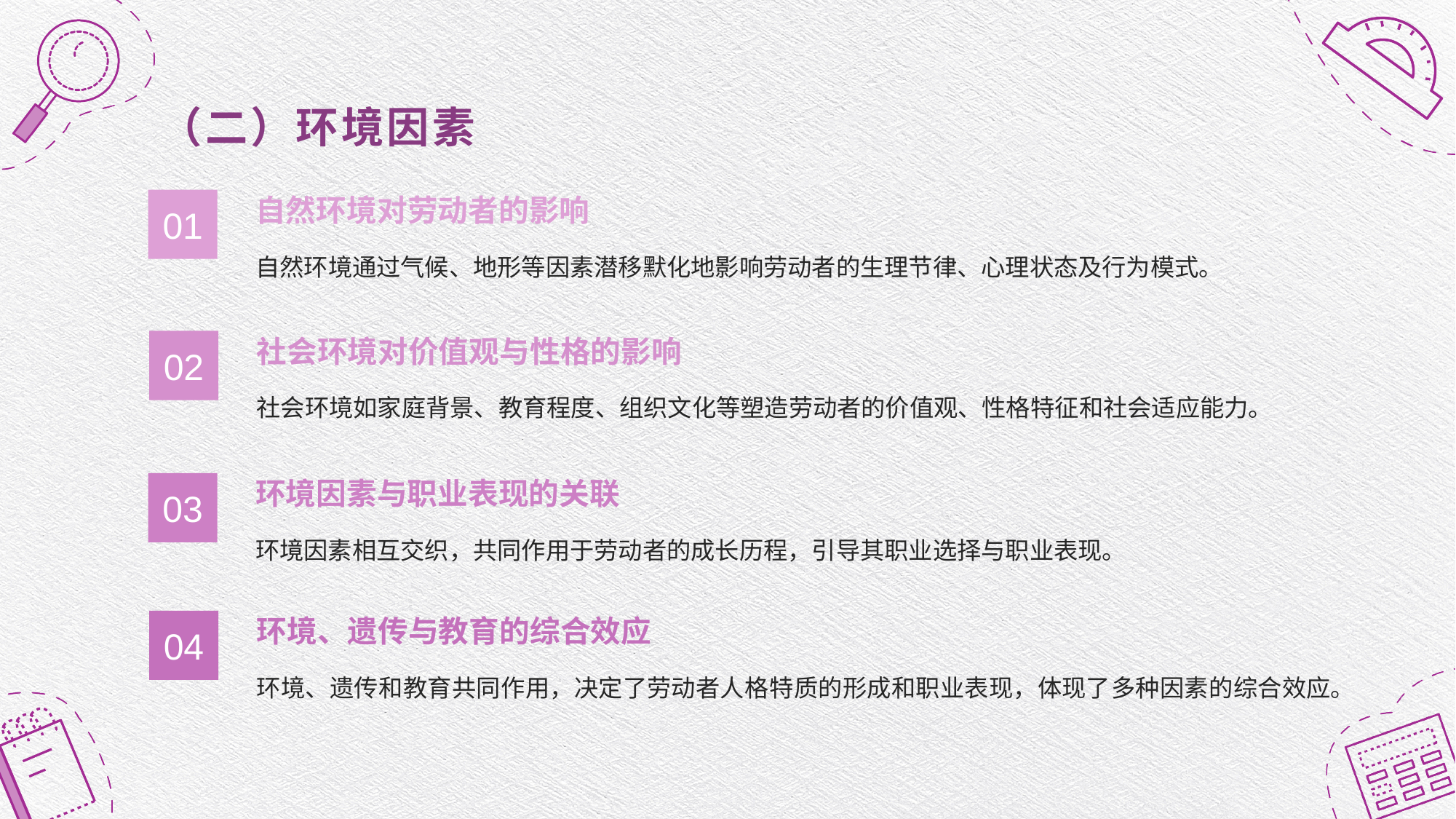

（二）环境因素
自然环境对劳动者的影响
01
自然环境通过气候、地形等因素潜移默化地影响劳动者的生理节律、心理状态及行为模式。
社会环境对价值观与性格的影响
02
社会环境如家庭背景、教育程度、组织文化等塑造劳动者的价值观、性格特征和社会适应能力。
环境因素与职业表现的关联
03
环境因素相互交织，共同作用于劳动者的成长历程，引导其职业选择与职业表现。
环境、遗传与教育的综合效应
04
环境、遗传和教育共同作用，决定了劳动者人格特质的形成和职业表现，体现了多种因素的综合效应。